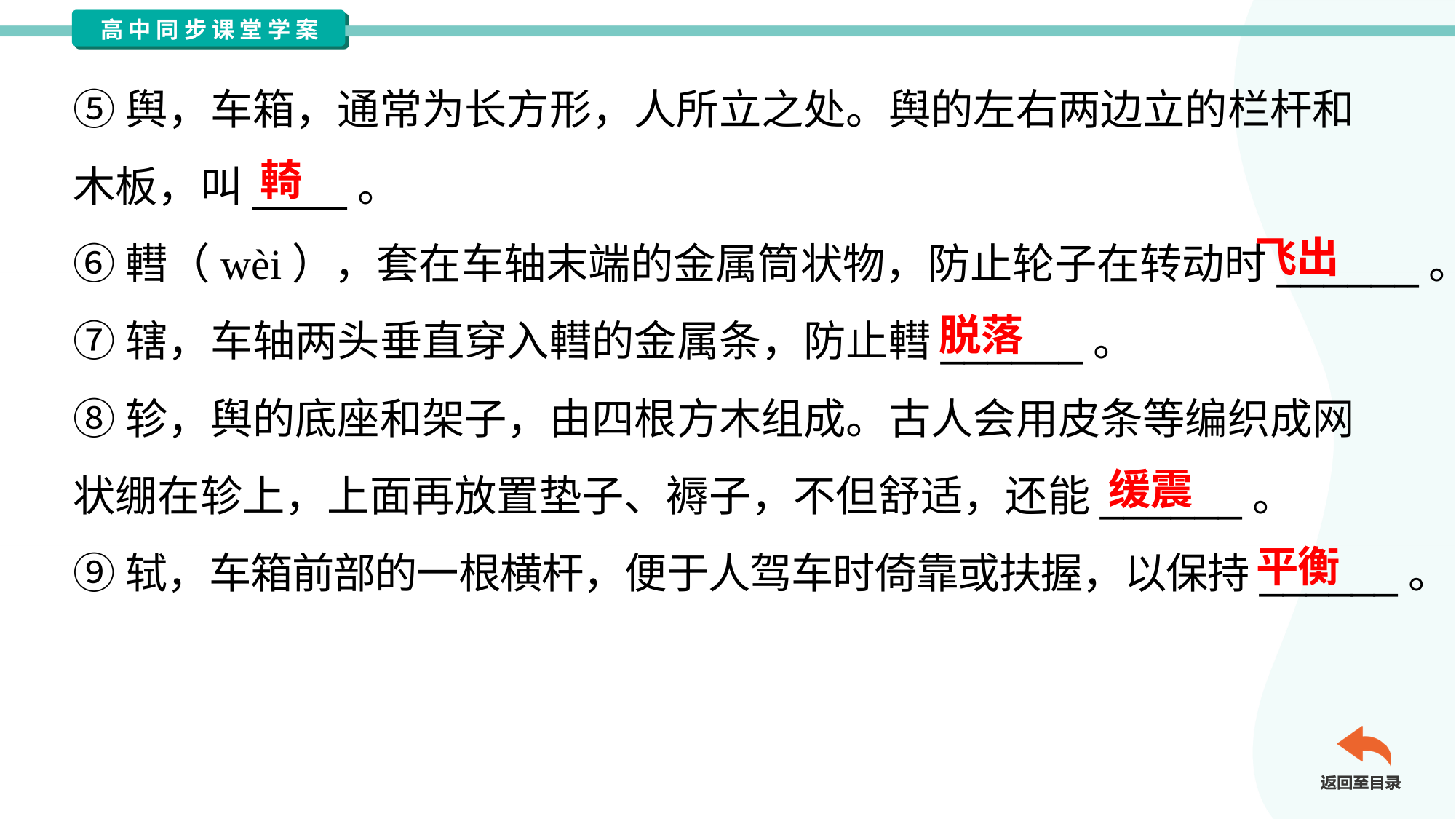

⑤舆，车箱，通常为长方形，人所立之处。舆的左右两边立的栏杆和
木板，叫____。
⑥轊（wèi），套在车轴末端的金属筒状物，防止轮子在转动时______。
⑦辖，车轴两头垂直穿入轊的金属条，防止轊______。
⑧轸，舆的底座和架子，由四根方木组成。古人会用皮条等编织成网
状绷在轸上，上面再放置垫子、褥子，不但舒适，还能______。
⑨轼，车箱前部的一根横杆，便于人驾车时倚靠或扶握，以保持______。
輢
飞出
脱落
缓震
平衡